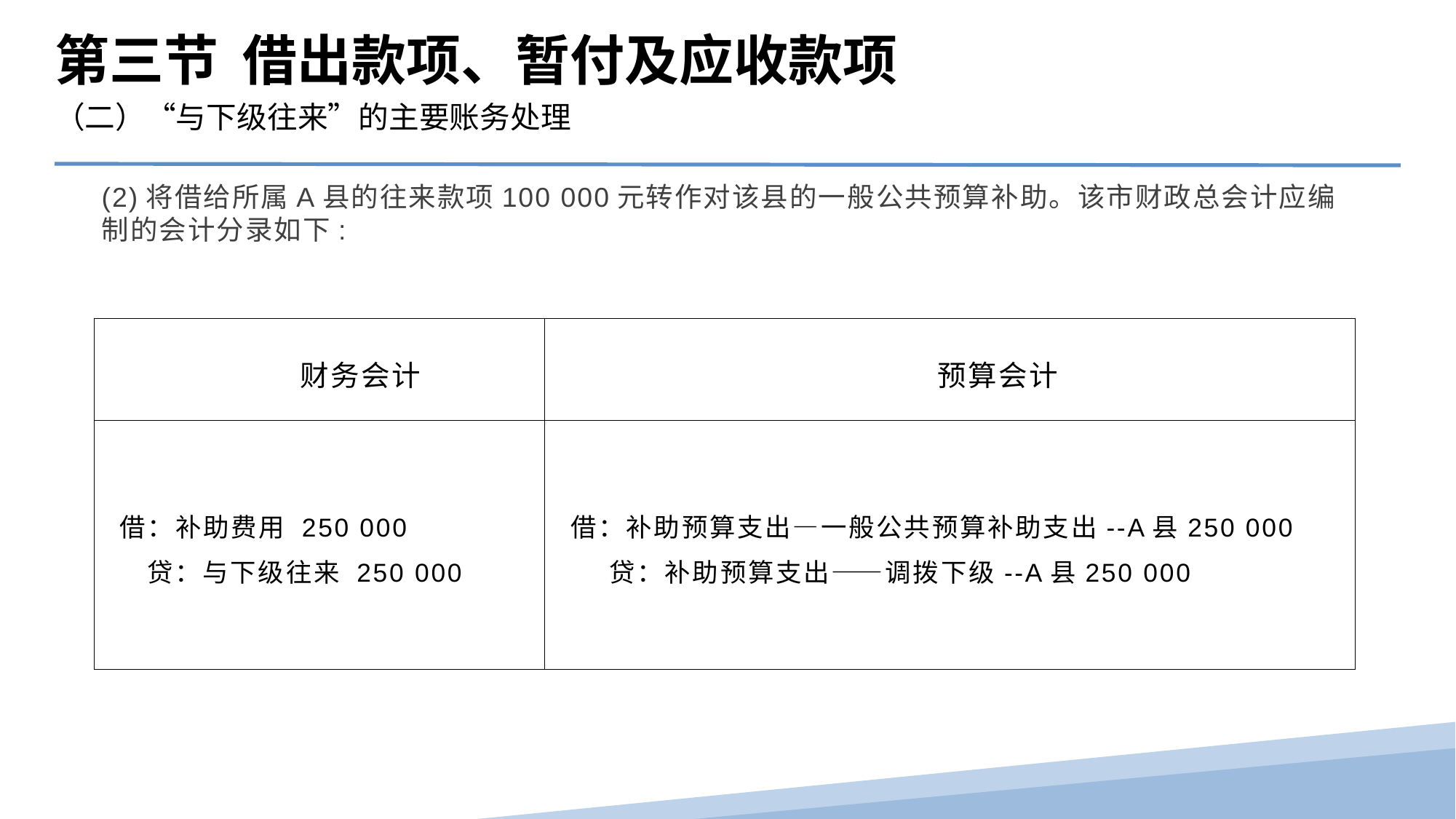

第三节  借出款项、暂付及应收款项
（二）“与下级往来”的主要账务处理
(2)将借给所属A县的往来款项100 000元转作对该县的一般公共预算补助。该市财政总会计应编制的会计分录如下:

| 财务会计 | 预算会计 |
| --- | --- |
| 借：补助费用 250 000 贷：与下级往来 250 000 | 借：补助预算支出—一般公共预算补助支出--A县250 000 贷：补助预算支出——调拨下级--A县250 000 |